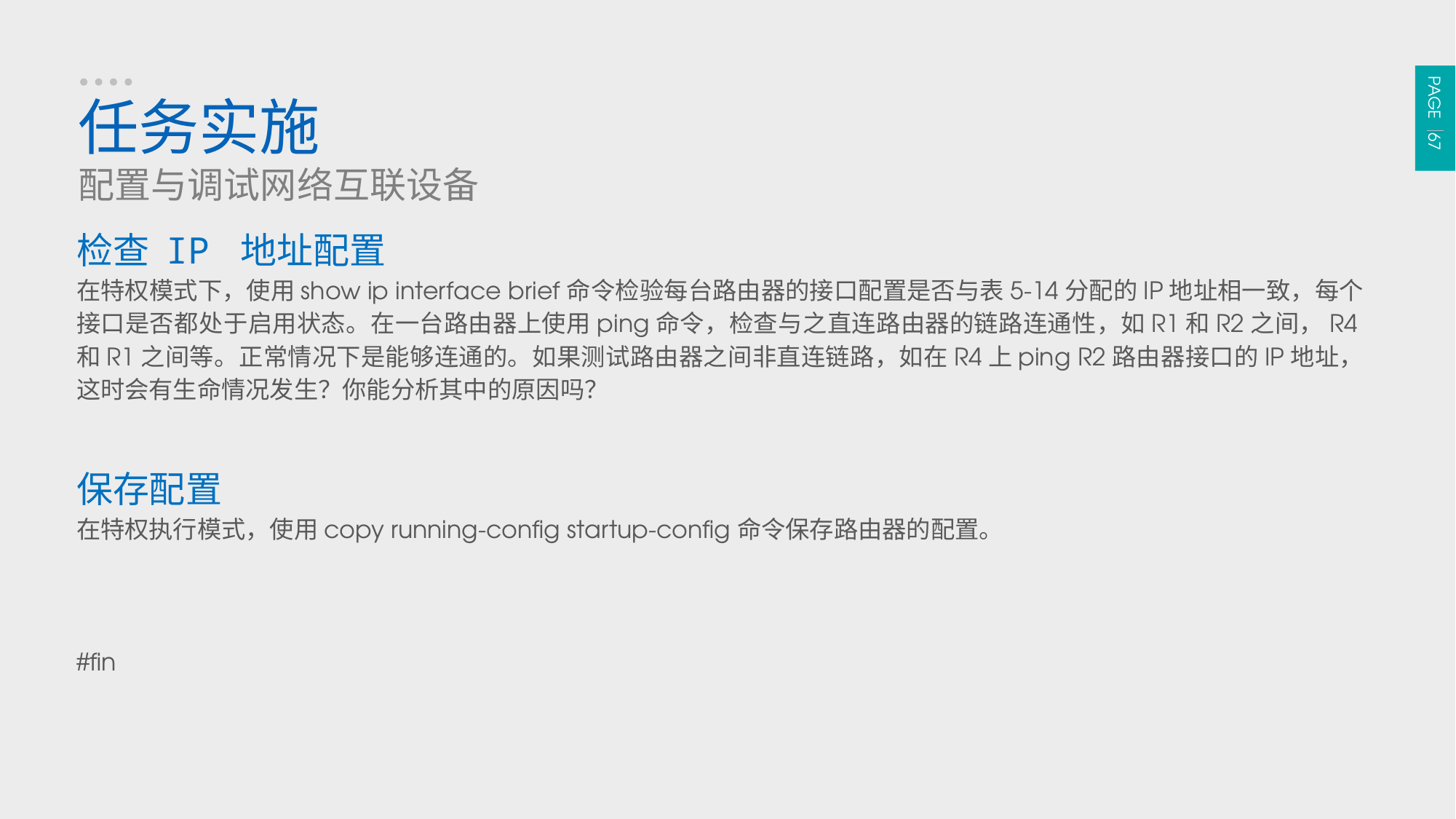

PAGE   67
任务实施
配置与调试网络互联设备
检查 IP 地址配置
在特权模式下，使用show ip interface brief命令检验每台路由器的接口配置是否与表5-14分配的IP地址相一致，每个接口是否都处于启用状态。在一台路由器上使用ping命令，检查与之直连路由器的链路连通性，如R1和R2之间，R4和R1之间等。正常情况下是能够连通的。如果测试路由器之间非直连链路，如在R4上ping R2路由器接口的IP地址，这时会有生命情况发生？你能分析其中的原因吗？
保存配置
在特权执行模式，使用copy running-config startup-config命令保存路由器的配置。

#fin